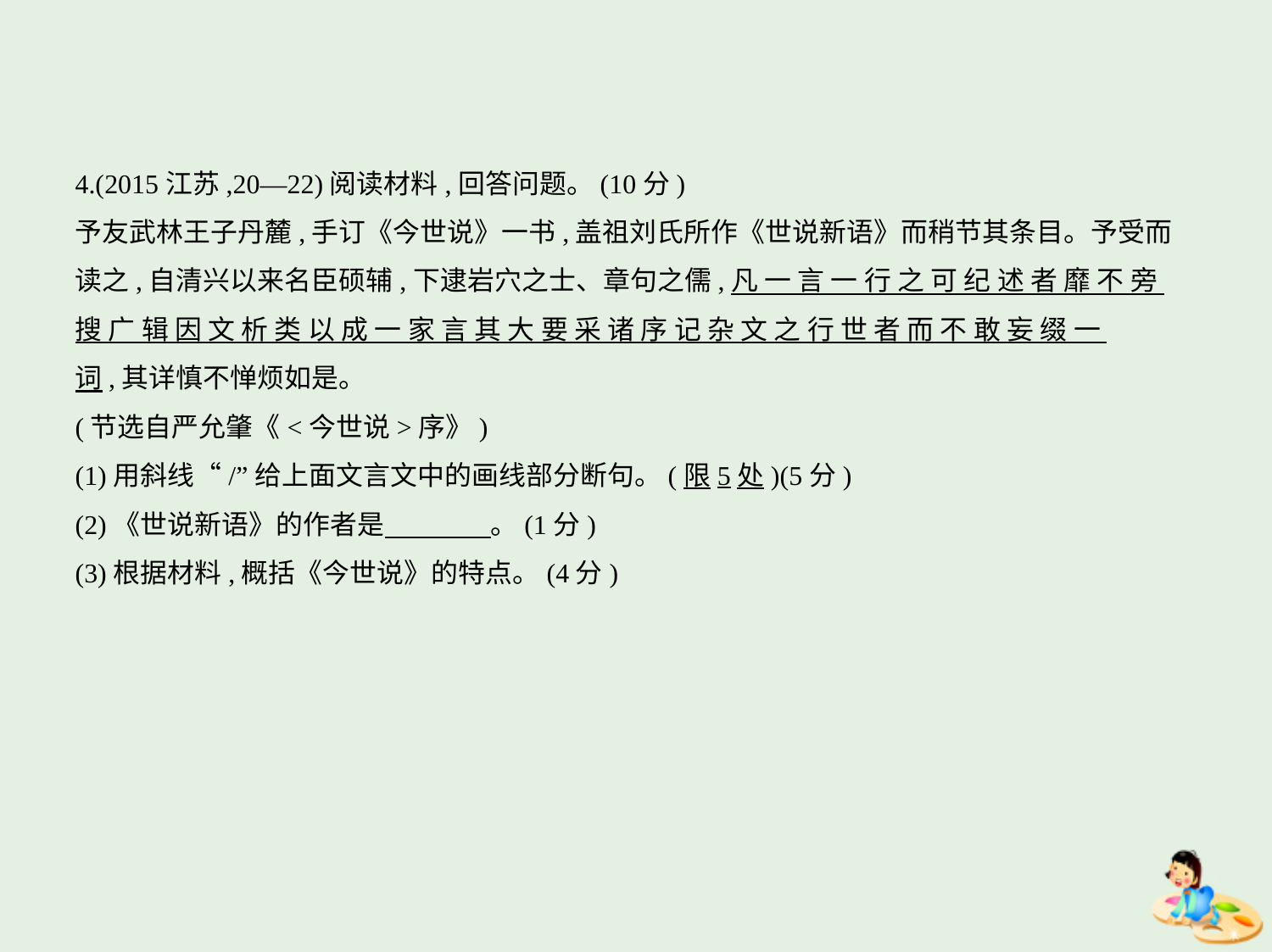

4.(2015江苏,20—22)阅读材料,回答问题。(10分)
予友武林王子丹麓,手订《今世说》一书,盖祖刘氏所作《世说新语》而稍节其条目。予受而
读之,自清兴以来名臣硕辅,下逮岩穴之士、章句之儒,凡 一 言 一 行 之 可 纪 述 者 靡 不 旁
搜 广 辑 因 文 析 类 以 成 一 家 言 其 大 要 采 诸 序 记 杂 文 之 行 世 者 而 不 敢 妄 缀 一
词,其详慎不惮烦如是。
(节选自严允肇《<今世说>序》)
(1)用斜线“/”给上面文言文中的画线部分断句。(限5处)(5分)
(2)《世说新语》的作者是　　　    。(1分)
(3)根据材料,概括《今世说》的特点。(4分)